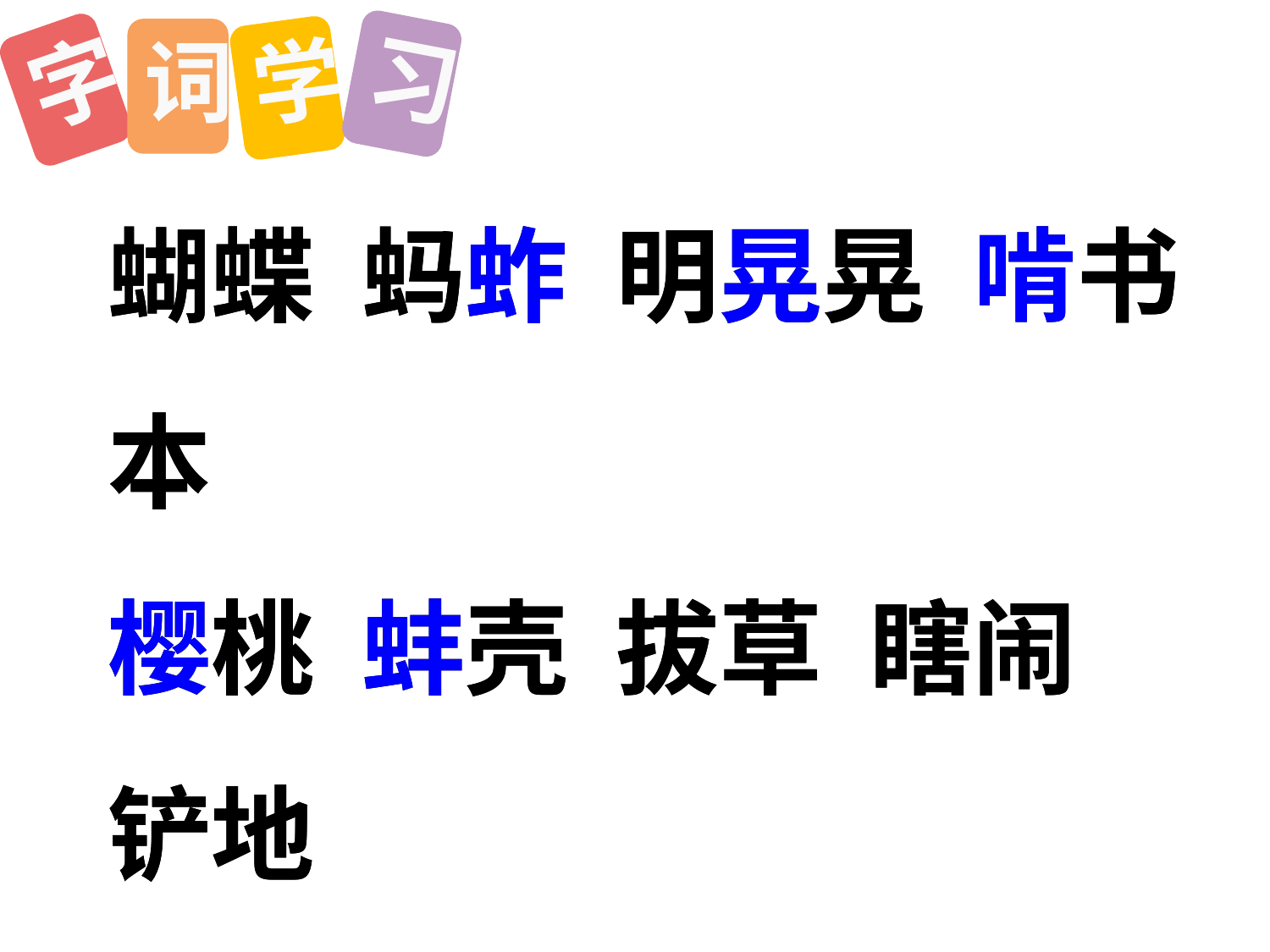

习
词
学
字
蝴蝶  蚂蚱  明晃晃  啃书本
樱桃  蚌壳  拔草  瞎闹  铲地
割掉  毛嘟嘟  承认  倭瓜
拴着  水瓢  下雨啰  逛街
蝴蝶  蚂蚱  明晃晃  啃书本
樱桃  蚌壳  拔草  瞎闹  铲地
割掉  毛嘟嘟  承认  倭瓜
拴着  水瓢  下雨啰  逛街